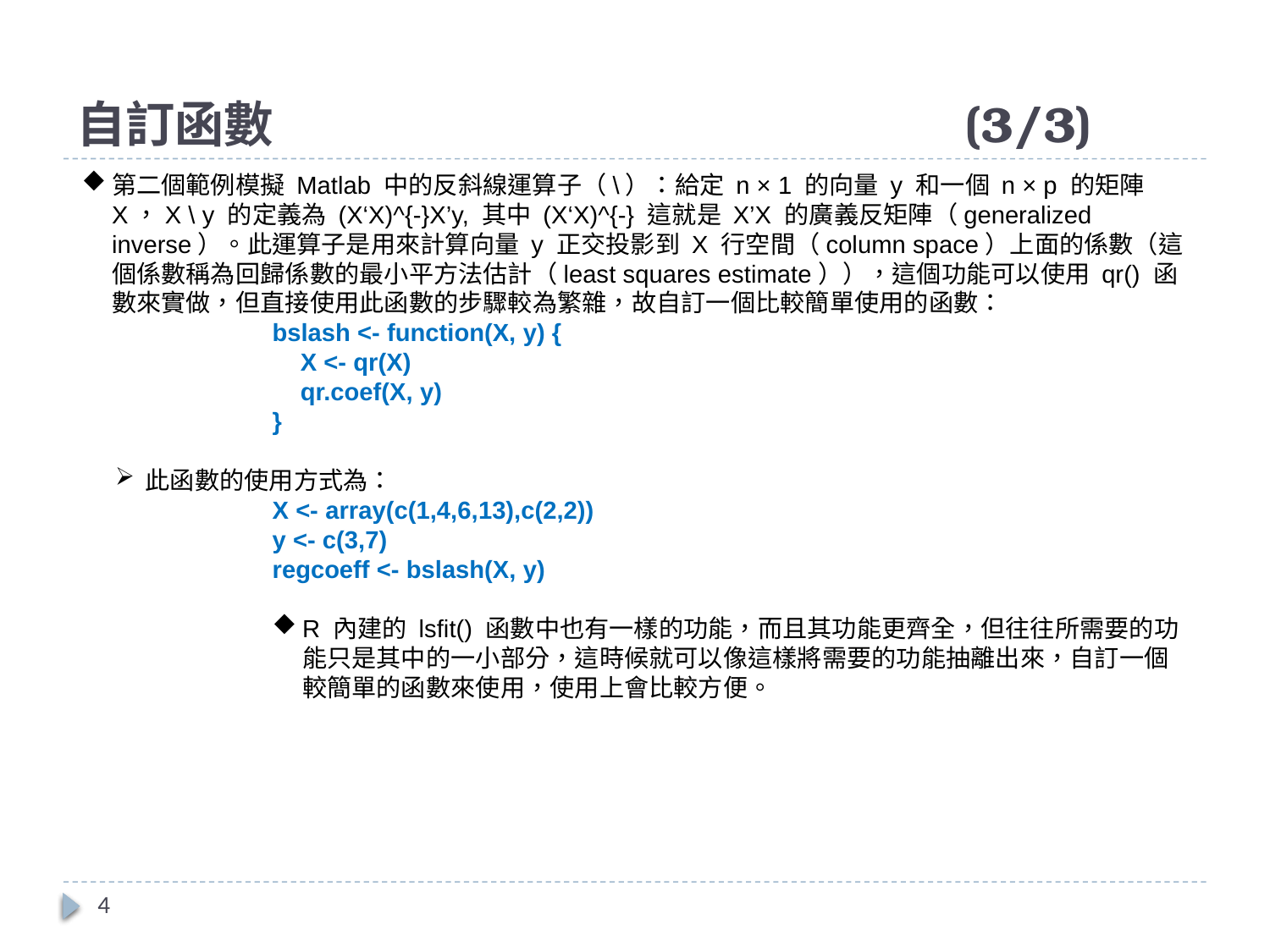

# 自訂函數						(3/3)
第二個範例模擬 Matlab 中的反斜線運算子（\）：給定 n × 1 的向量 y 和一個 n × p 的矩陣 X，X \ y 的定義為 (X‘X)^{-}X’y, 其中 (X‘X)^{-} 這就是 X’X 的廣義反矩陣（generalized inverse）。此運算子是用來計算向量 y 正交投影到 X 行空間（column space）上面的係數（這個係數稱為回歸係數的最小平方法估計（least squares estimate）），這個功能可以使用 qr() 函數來實做，但直接使用此函數的步驟較為繁雜，故自訂一個比較簡單使用的函數：
bslash <- function(X, y) {
    X <- qr(X)
    qr.coef(X, y)
}

此函數的使用方式為：
X <- array(c(1,4,6,13),c(2,2))
y <- c(3,7)
regcoeff <- bslash(X, y)

R 內建的 lsfit() 函數中也有一樣的功能，而且其功能更齊全，但往往所需要的功能只是其中的一小部分，這時候就可以像這樣將需要的功能抽離出來，自訂一個較簡單的函數來使用，使用上會比較方便。

4